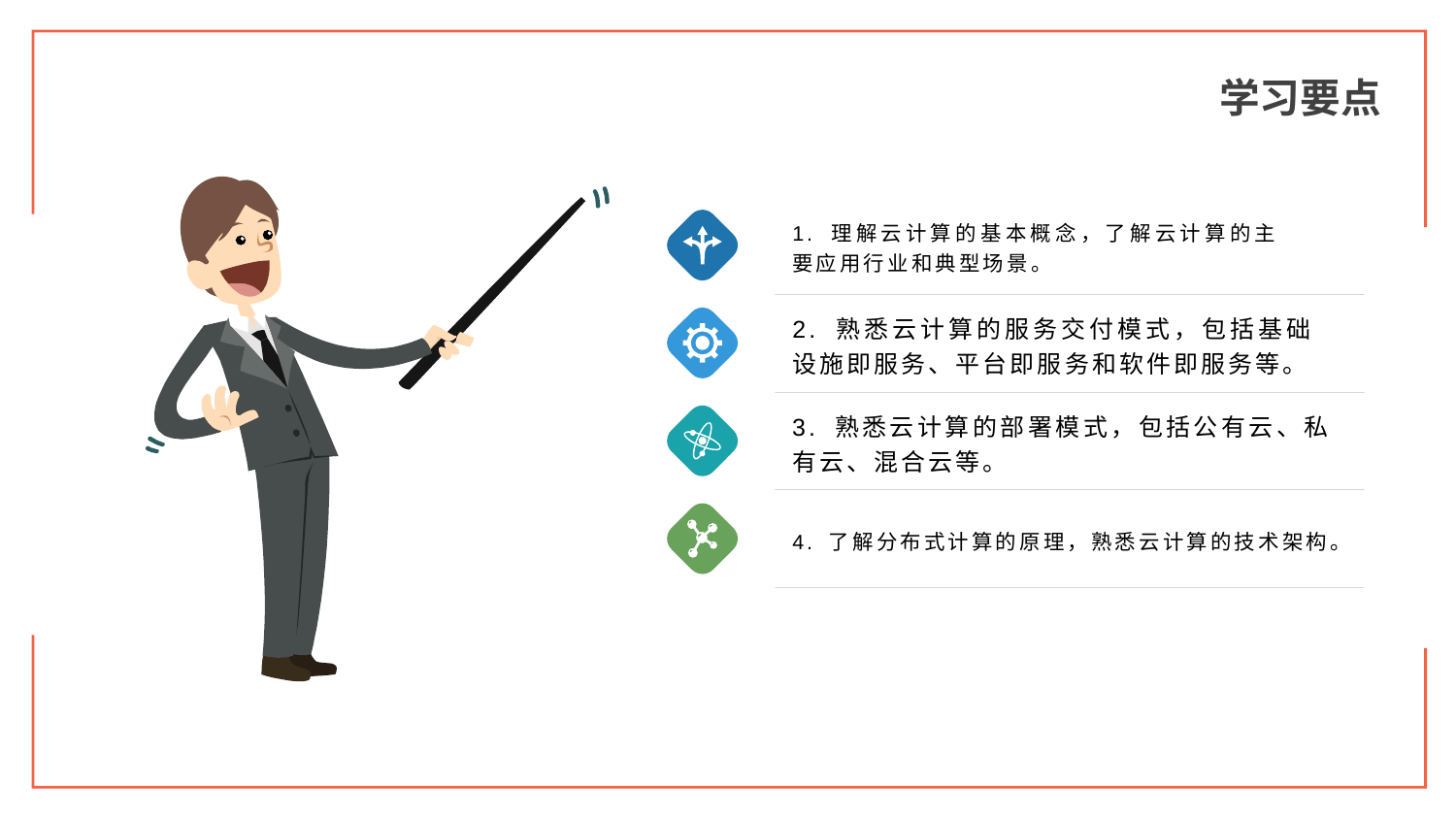

学习要点

1. 理解云计算的基本概念，了解云计算的主要应用行业和典型场景。

2. 熟悉云计算的服务交付模式，包括基础设施即服务、平台即服务和软件即服务等。

3. 熟悉云计算的部署模式，包括公有云、私有云、混合云等。

4. 了解分布式计算的原理，熟悉云计算的技术架构。